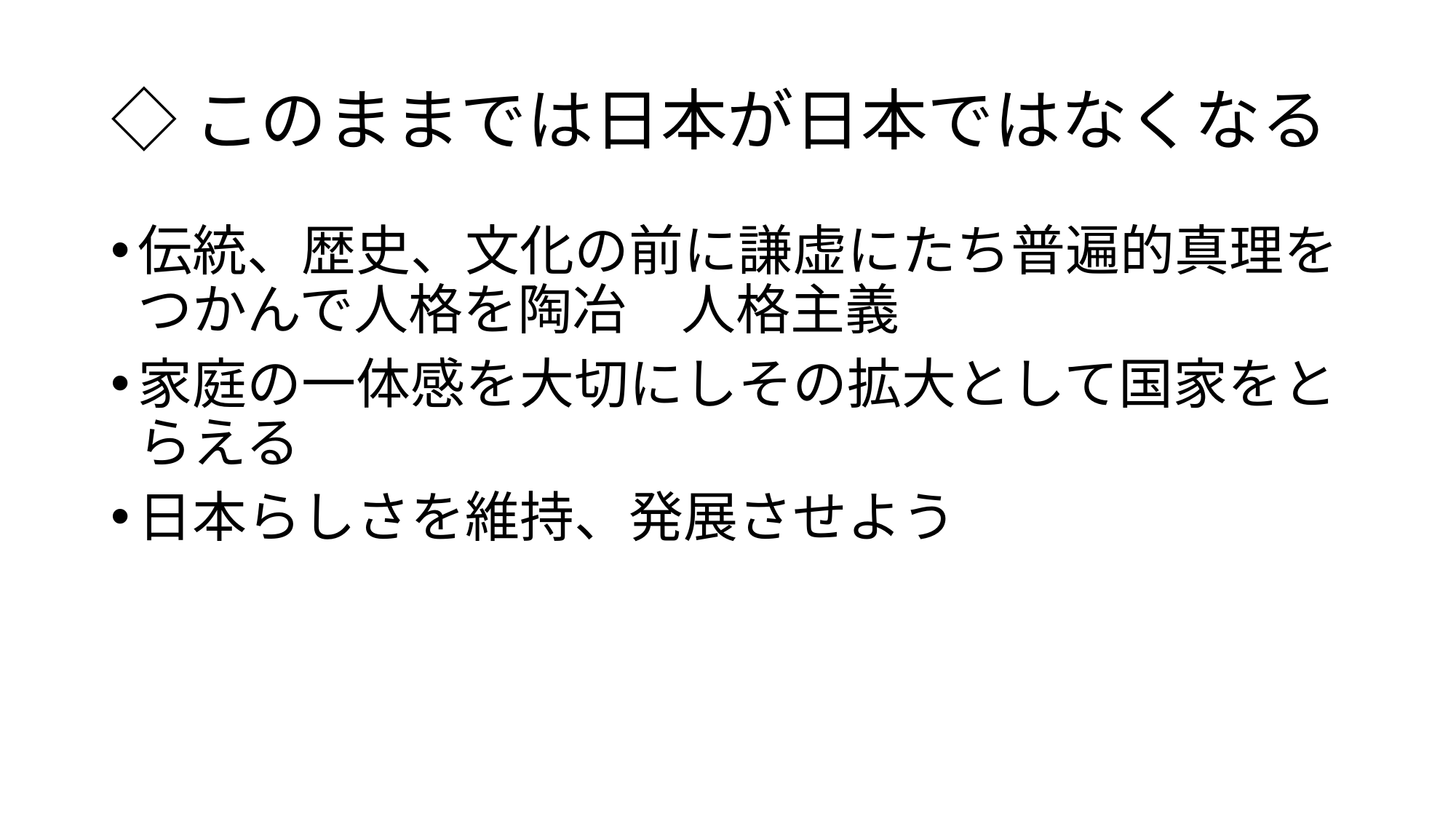

# ◇このままでは日本が日本ではなくなる
伝統、歴史、文化の前に謙虚にたち普遍的真理をつかんで人格を陶冶　人格主義
家庭の一体感を大切にしその拡大として国家をとらえる
日本らしさを維持、発展させよう